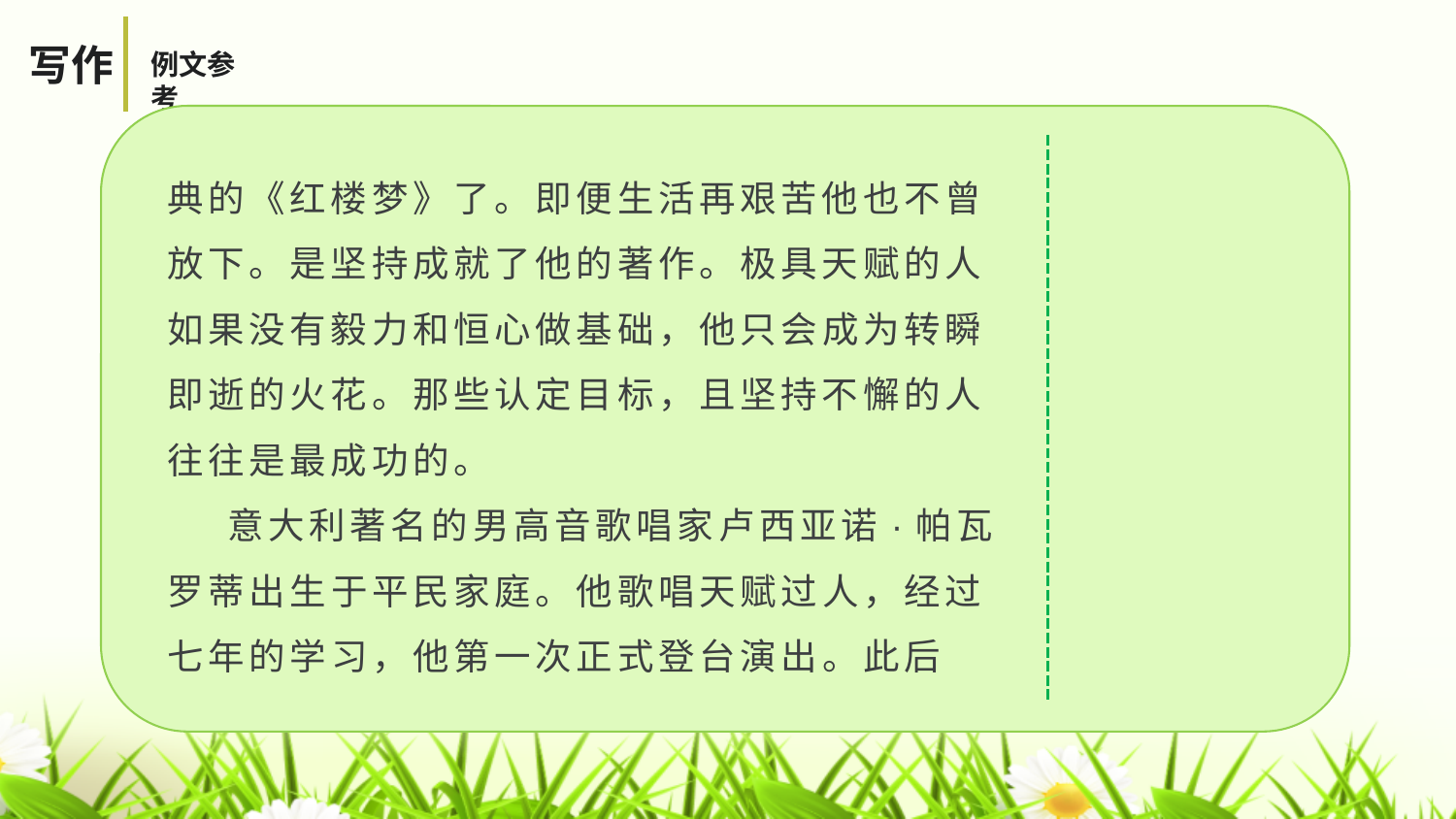

写作
例文参考

典的《红楼梦》了。即便生活再艰苦他也不曾放下。是坚持成就了他的著作。极具天赋的人如果没有毅力和恒心做基础，他只会成为转瞬即逝的火花。那些认定目标，且坚持不懈的人往往是最成功的。
    意大利著名的男高音歌唱家卢西亚诺·帕瓦罗蒂出生于平民家庭。他歌唱天赋过人，经过七年的学习，他第一次正式登台演出。此后